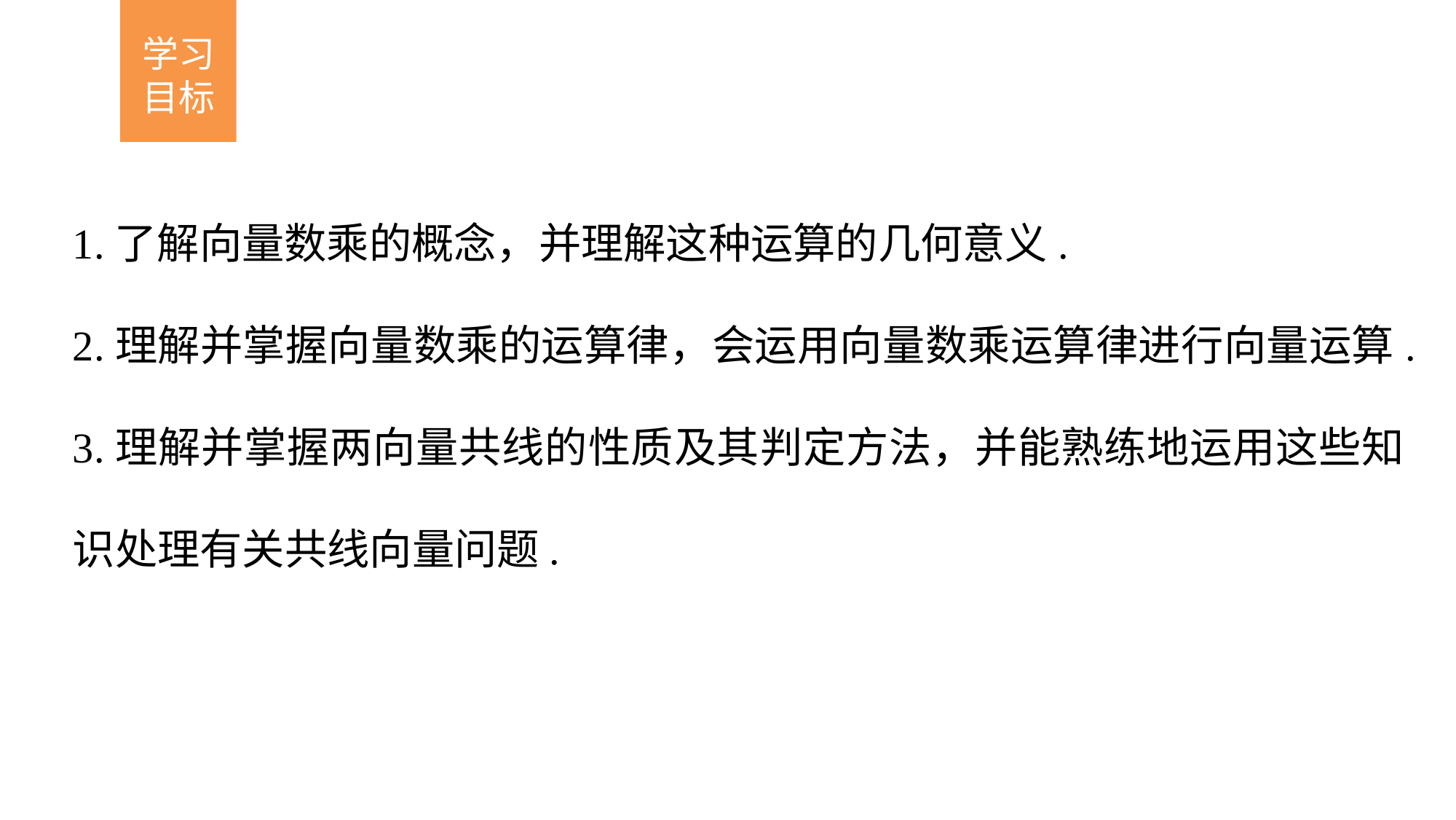

学习目标
1.了解向量数乘的概念，并理解这种运算的几何意义.
2.理解并掌握向量数乘的运算律，会运用向量数乘运算律进行向量运算.
3.理解并掌握两向量共线的性质及其判定方法，并能熟练地运用这些知识处理有关共线向量问题.